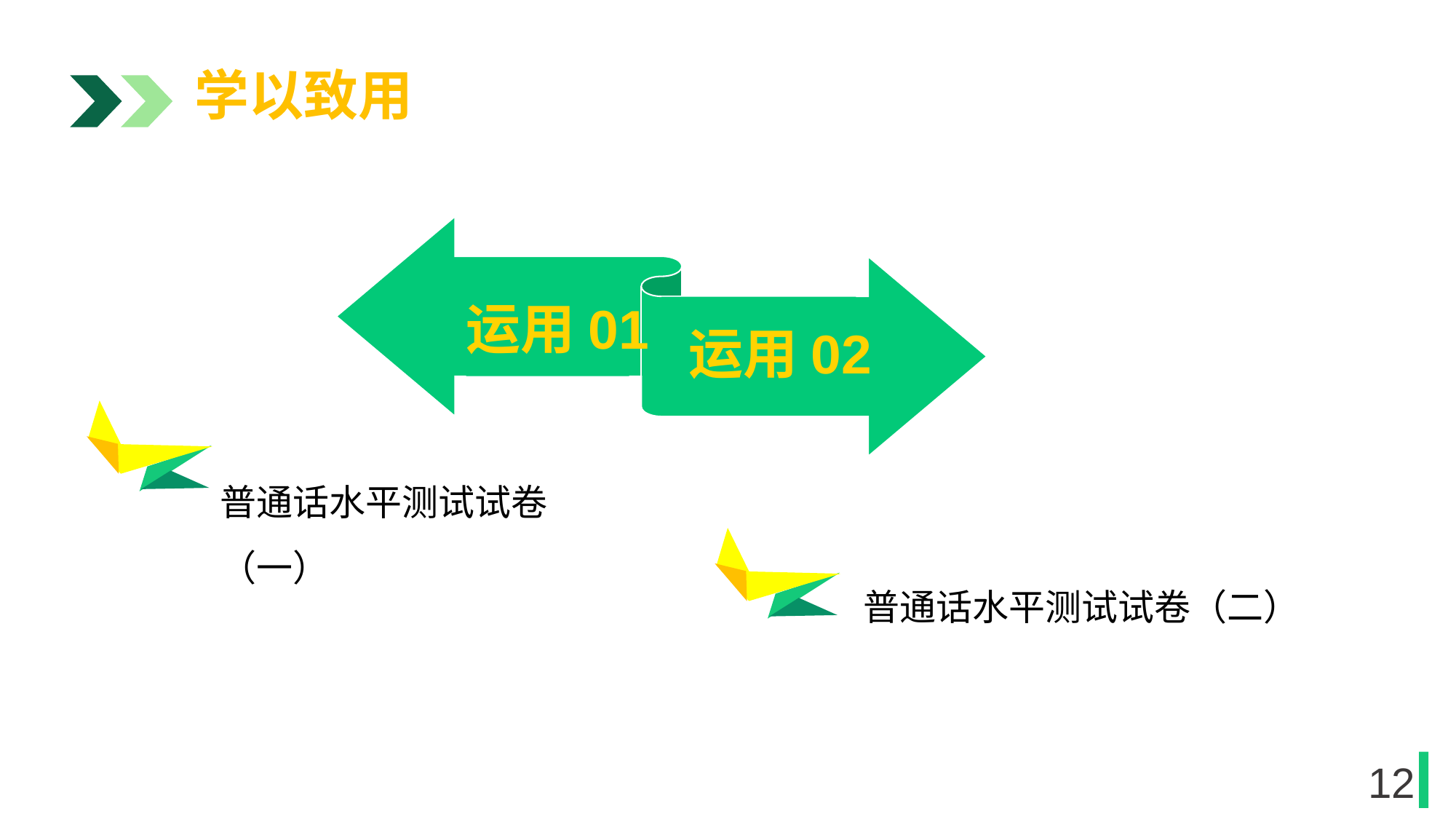

学以致用

运用01
运用02
1

普通话水平测试试卷（一）

普通话水平测试试卷（二）
1
12